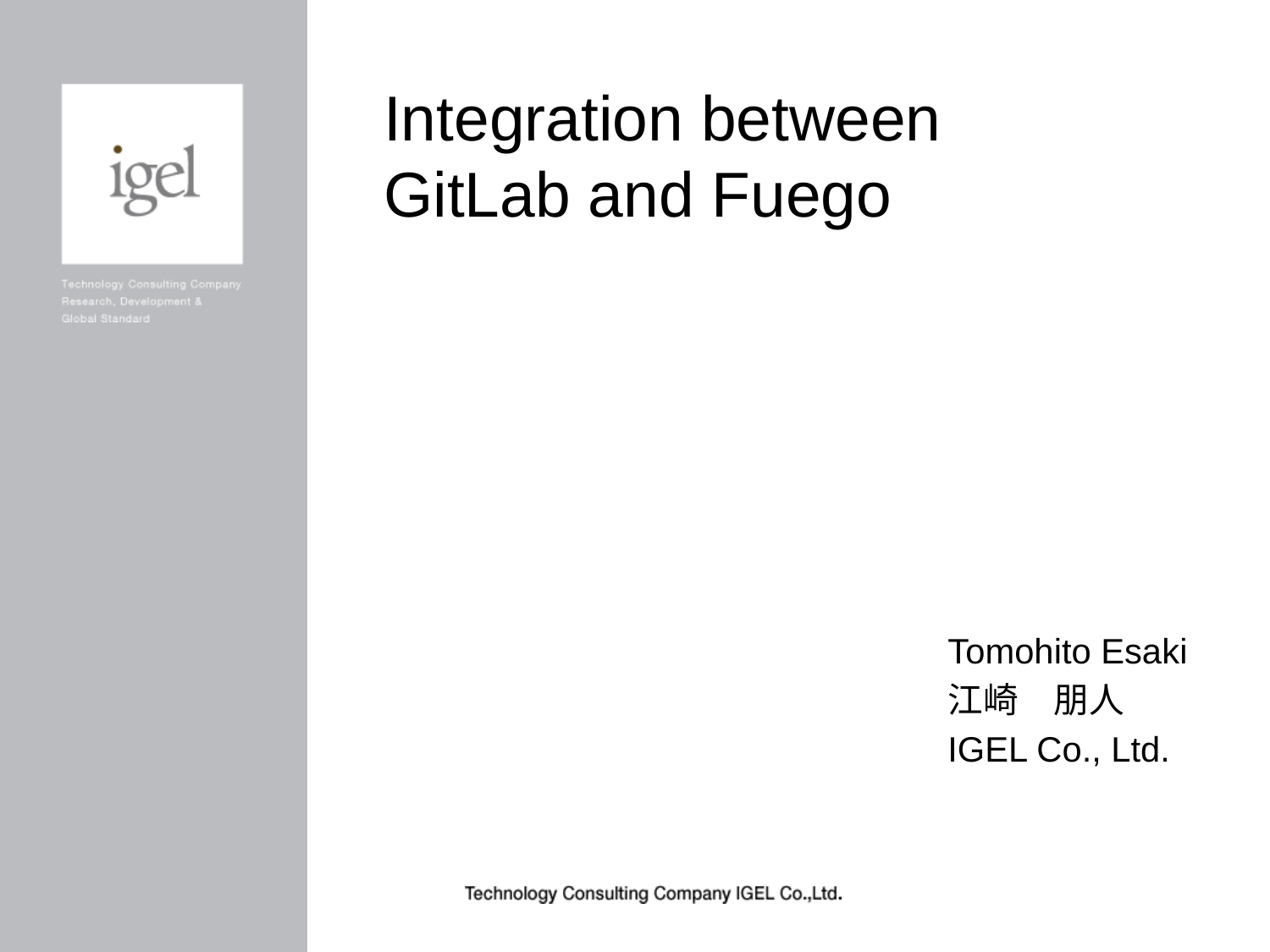

# Integration between GitLab and Fuego
Tomohito Esaki
江崎　朋人
IGEL Co., Ltd.